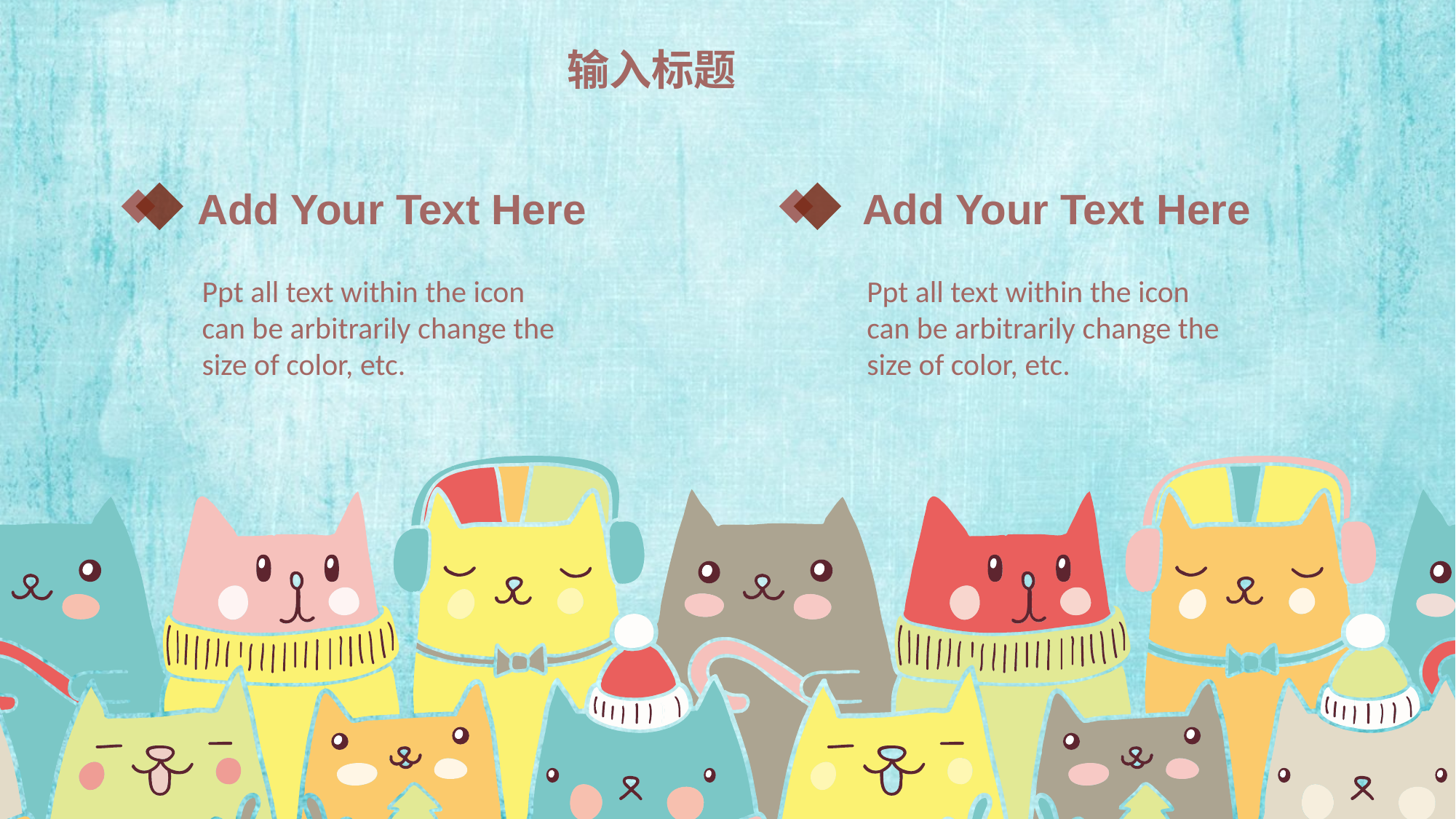

输入标题
       Add Your Text Here
       Add Your Text Here

Ppt all text within the icon can be arbitrarily change the size of color, etc.
Ppt all text within the icon can be arbitrarily change the size of color, etc.